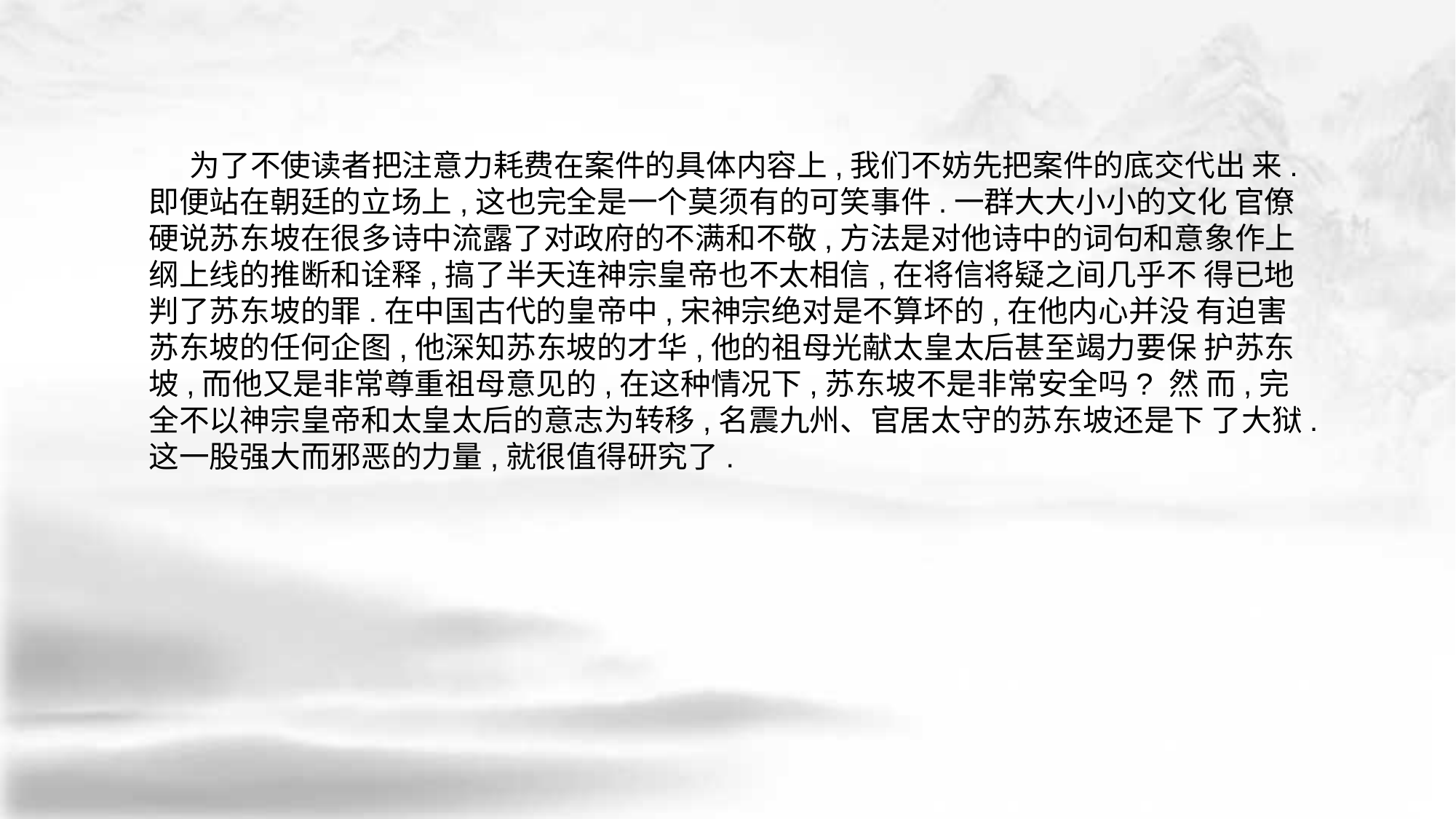

为了不使读者把注意力耗费在案件的具体内容上,我们不妨先把案件的底交代出 来.即便站在朝廷的立场上,这也完全是一个莫须有的可笑事件.一群大大小小的文化 官僚硬说苏东坡在很多诗中流露了对政府的不满和不敬,方法是对他诗中的词句和意象作上纲上线的推断和诠释,搞了半天连神宗皇帝也不太相信,在将信将疑之间几乎不 得已地判了苏东坡的罪.在中国古代的皇帝中,宋神宗绝对是不算坏的,在他内心并没 有迫害苏东坡的任何企图,他深知苏东坡的才华,他的祖母光献太皇太后甚至竭力要保 护苏东坡,而他又是非常尊重祖母意见的,在这种情况下,苏东坡不是非常安全吗? 然 而,完全不以神宗皇帝和太皇太后的意志为转移,名震九州、官居太守的苏东坡还是下 了大狱.这一股强大而邪恶的力量,就很值得研究了.